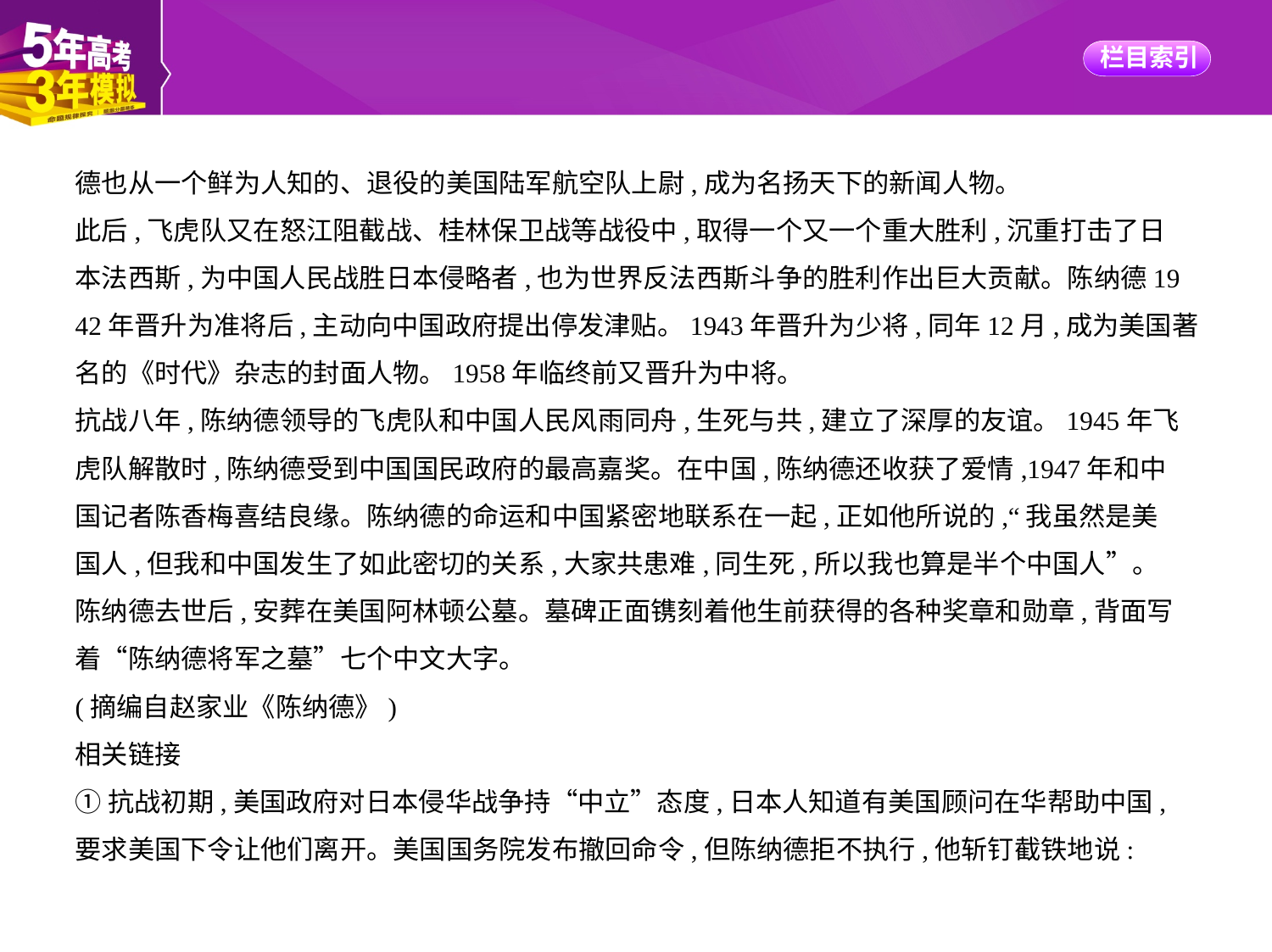

德也从一个鲜为人知的、退役的美国陆军航空队上尉,成为名扬天下的新闻人物。
此后,飞虎队又在怒江阻截战、桂林保卫战等战役中,取得一个又一个重大胜利,沉重打击了日
本法西斯,为中国人民战胜日本侵略者,也为世界反法西斯斗争的胜利作出巨大贡献。陈纳德19
42年晋升为准将后,主动向中国政府提出停发津贴。1943年晋升为少将,同年12月,成为美国著
名的《时代》杂志的封面人物。1958年临终前又晋升为中将。
抗战八年,陈纳德领导的飞虎队和中国人民风雨同舟,生死与共,建立了深厚的友谊。1945年飞
虎队解散时,陈纳德受到中国国民政府的最高嘉奖。在中国,陈纳德还收获了爱情,1947年和中
国记者陈香梅喜结良缘。陈纳德的命运和中国紧密地联系在一起,正如他所说的,“我虽然是美
国人,但我和中国发生了如此密切的关系,大家共患难,同生死,所以我也算是半个中国人”。
陈纳德去世后,安葬在美国阿林顿公墓。墓碑正面镌刻着他生前获得的各种奖章和勋章,背面写
着“陈纳德将军之墓”七个中文大字。
(摘编自赵家业《陈纳德》)
相关链接
①抗战初期,美国政府对日本侵华战争持“中立”态度,日本人知道有美国顾问在华帮助中国,
要求美国下令让他们离开。美国国务院发布撤回命令,但陈纳德拒不执行,他斩钉截铁地说: